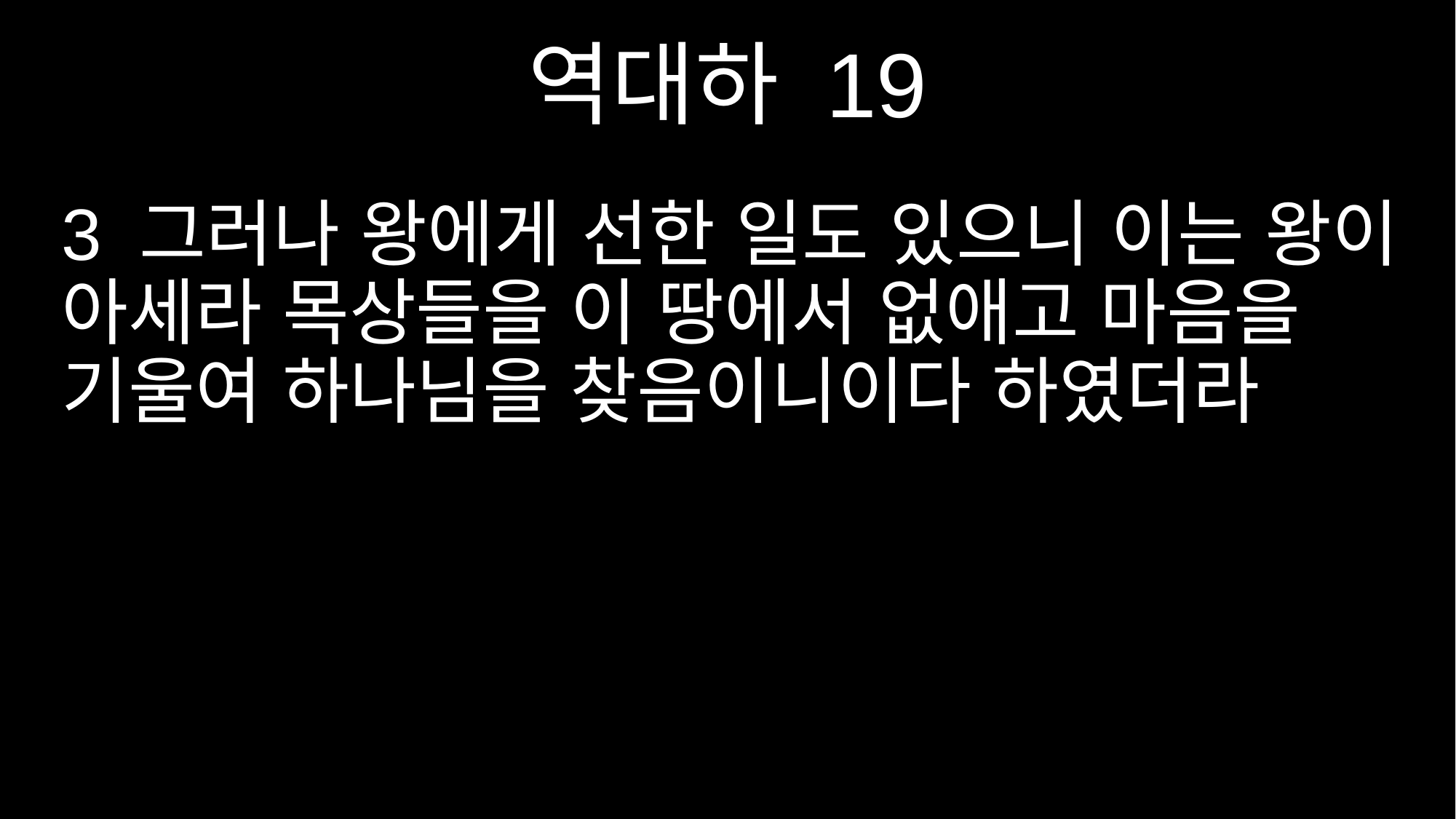

역대하 19
3 그러나 왕에게 선한 일도 있으니 이는 왕이 아세라 목상들을 이 땅에서 없애고 마음을 기울여 하나님을 찾음이니이다 하였더라